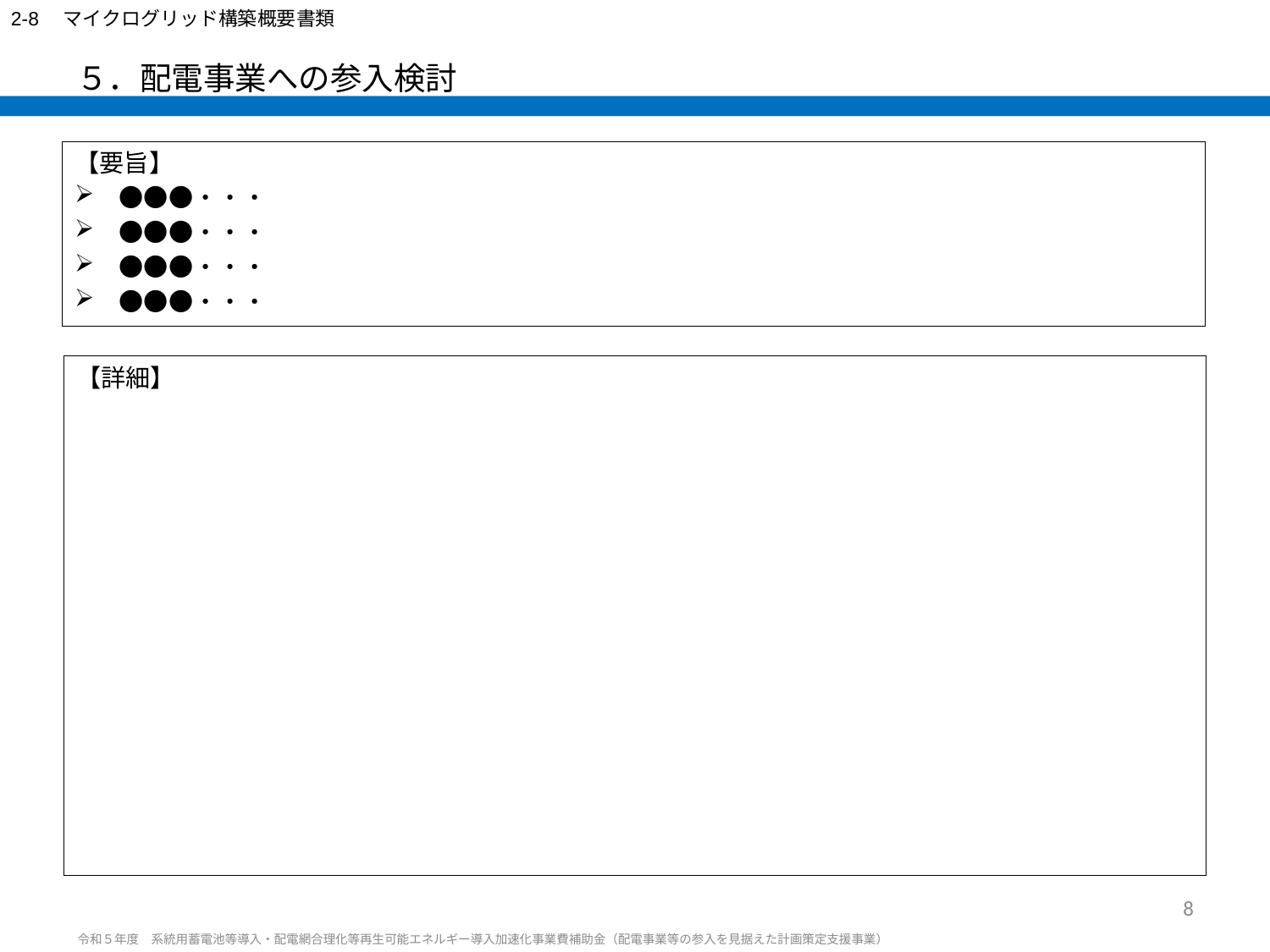

2-8　マイクログリッド構築概要書類
# ５．配電事業への参入検討

【要旨】
　●●●・・・
　●●●・・・
　●●●・・・
　●●●・・・
【詳細】
8